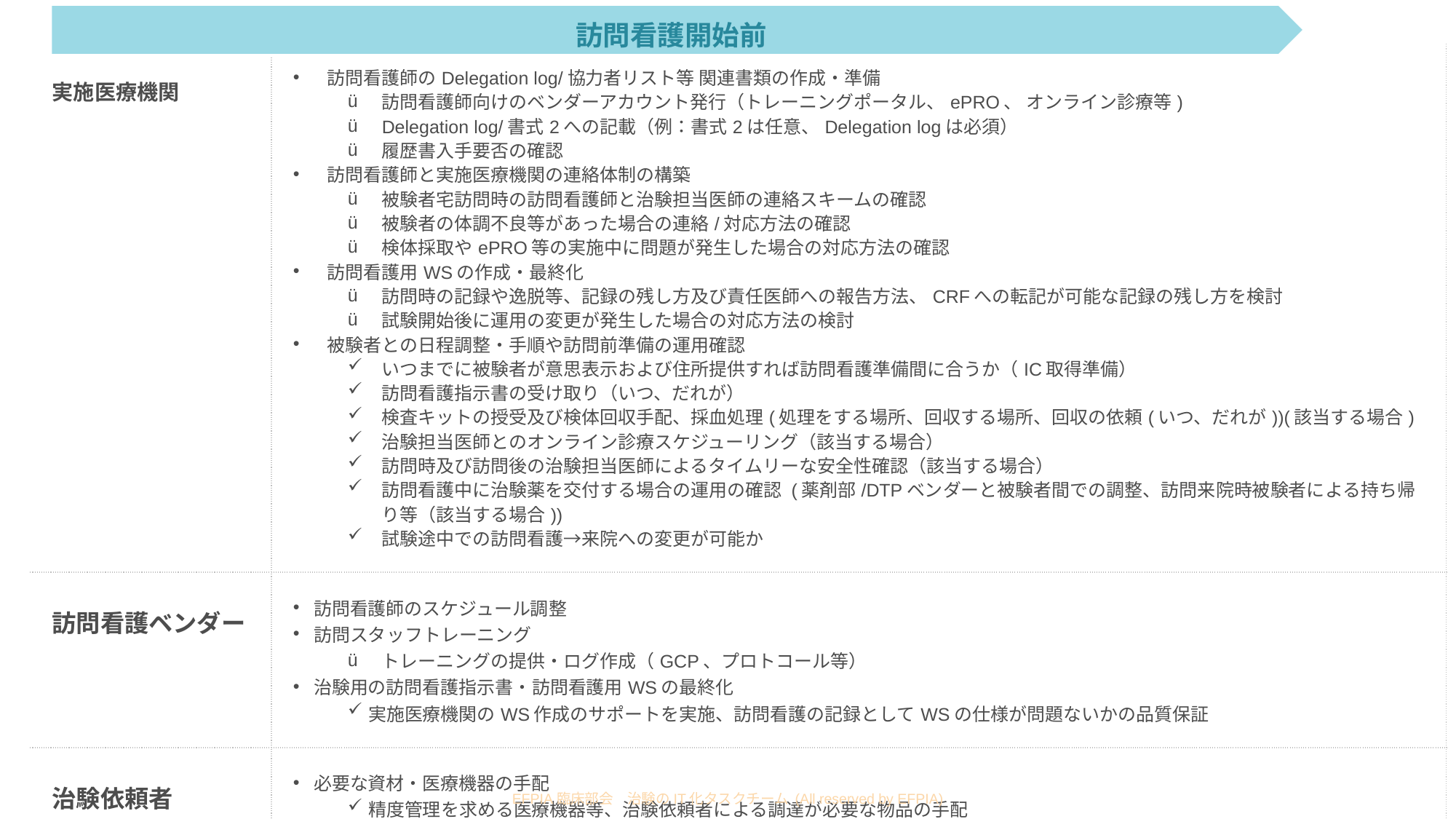

訪問看護開始前
| 実施医療機関 | 訪問看護師のDelegation log/協力者リスト等 関連書類の作成・準備 訪問看護師向けのベンダーアカウント発行（トレーニングポータル、ePRO、 オンライン診療等) Delegation log/書式2への記載（例：書式2は任意、Delegation logは必須） 履歴書入手要否の確認 訪問看護師と実施医療機関の連絡体制の構築 被験者宅訪問時の訪問看護師と治験担当医師の連絡スキームの確認 被験者の体調不良等があった場合の連絡/対応方法の確認 検体採取やePRO等の実施中に問題が発生した場合の対応方法の確認 訪問看護用WSの作成・最終化 訪問時の記録や逸脱等、記録の残し方及び責任医師への報告方法、CRFへの転記が可能な記録の残し方を検討 試験開始後に運用の変更が発生した場合の対応方法の検討 被験者との日程調整・手順や訪問前準備の運用確認 いつまでに被験者が意思表示および住所提供すれば訪問看護準備間に合うか（IC取得準備） 訪問看護指示書の受け取り（いつ、だれが） 検査キットの授受及び検体回収手配、採血処理(処理をする場所、回収する場所、回収の依頼(いつ、だれが))(該当する場合) 治験担当医師とのオンライン診療スケジューリング（該当する場合） 訪問時及び訪問後の治験担当医師によるタイムリーな安全性確認（該当する場合） 訪問看護中に治験薬を交付する場合の運用の確認 (薬剤部/DTPベンダーと被験者間での調整、訪問来院時被験者による持ち帰り等（該当する場合)) 試験途中での訪問看護→来院への変更が可能か |
| --- | --- |
| 訪問看護ベンダー | 訪問看護師のスケジュール調整 訪問スタッフトレーニング トレーニングの提供・ログ作成（GCP、プロトコール等） 治験用の訪問看護指示書・訪問看護用WSの最終化 実施医療機関のWS作成のサポートを実施、訪問看護の記録としてWSの仕様が問題ないかの品質保証 |
| 治験依頼者 | 必要な資材・医療機器の手配 精度管理を求める医療機器等、治験依頼者による調達が必要な物品の手配 |

EFPIA臨床部会　治験のIT化タスクチーム (All reserved by EFPIA)